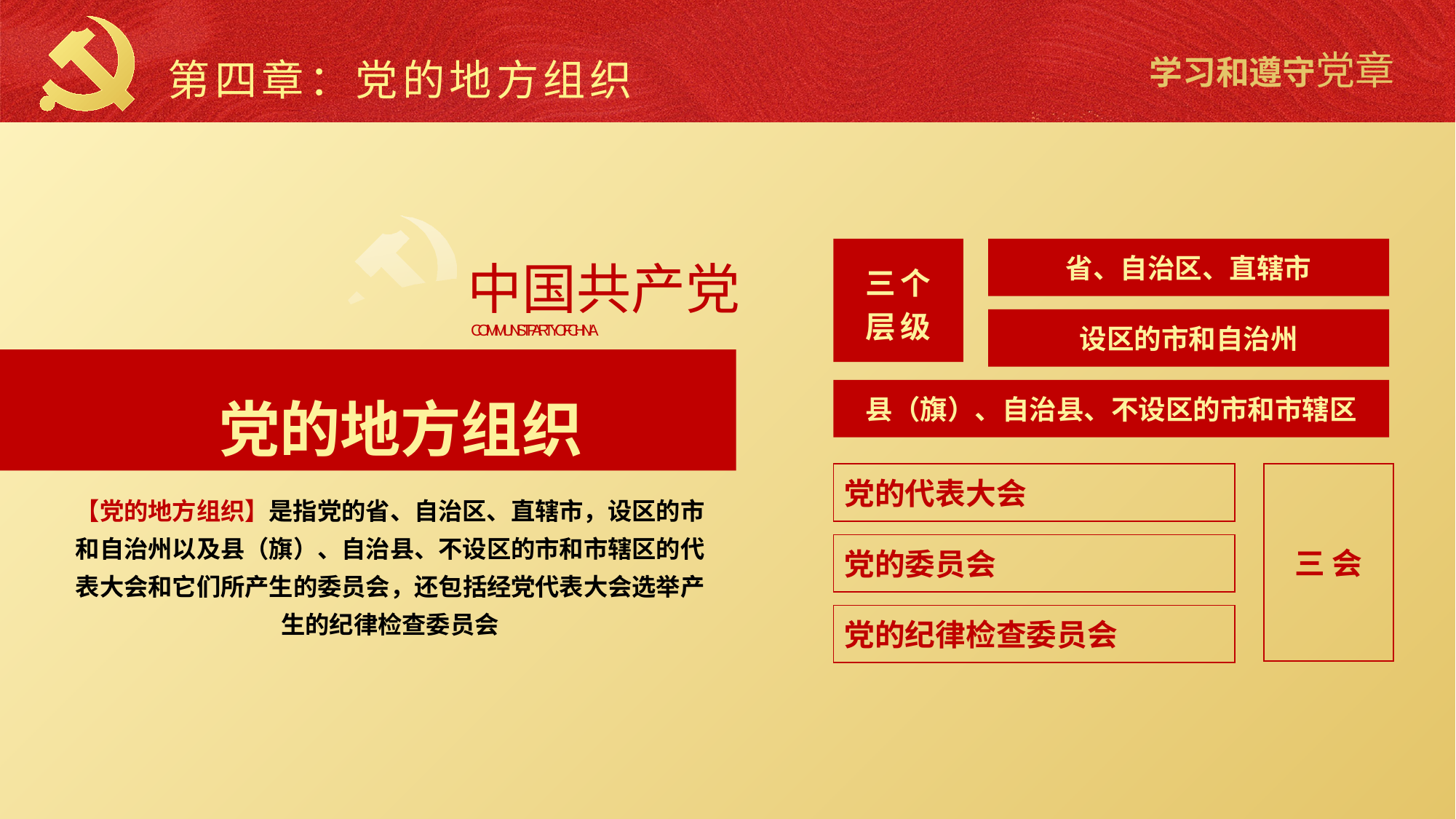

第四章：党的地方组织

中国共产党
COMMUNIST PARTY OF CHINA
省、自治区、直辖市
三个
层级
设区的市和自治州
党的地方组织

县（旗）、自治县、不设区的市和市辖区
党的代表大会
三 会
【党的地方组织】是指党的省、自治区、直辖市，设区的市和自治州以及县（旗）、自治县、不设区的市和市辖区的代表大会和它们所产生的委员会，还包括经党代表大会选举产生的纪律检查委员会
党的委员会
党的纪律检查委员会